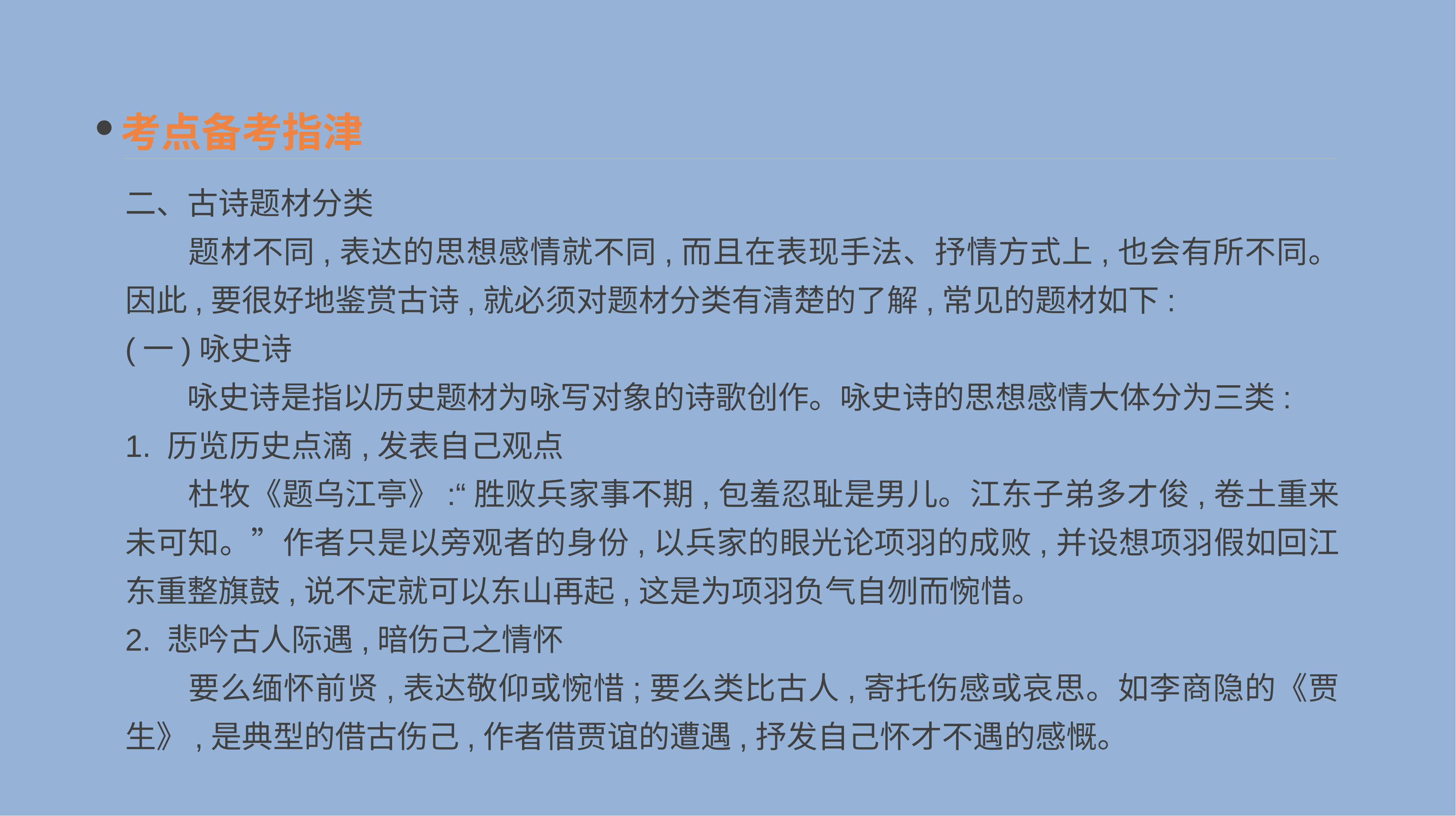

考点备考指津

二、古诗题材分类
　　题材不同,表达的思想感情就不同,而且在表现手法、抒情方式上,也会有所不同。因此,要很好地鉴赏古诗,就必须对题材分类有清楚的了解,常见的题材如下:
(一)咏史诗
　　咏史诗是指以历史题材为咏写对象的诗歌创作。咏史诗的思想感情大体分为三类:
1. 历览历史点滴,发表自己观点
　　杜牧《题乌江亭》:“胜败兵家事不期,包羞忍耻是男儿。江东子弟多才俊,卷土重来未可知。”作者只是以旁观者的身份,以兵家的眼光论项羽的成败,并设想项羽假如回江东重整旗鼓,说不定就可以东山再起,这是为项羽负气自刎而惋惜。
2. 悲吟古人际遇,暗伤己之情怀
　　要么缅怀前贤,表达敬仰或惋惜;要么类比古人,寄托伤感或哀思。如李商隐的《贾生》,是典型的借古伤己,作者借贾谊的遭遇,抒发自己怀才不遇的感慨。